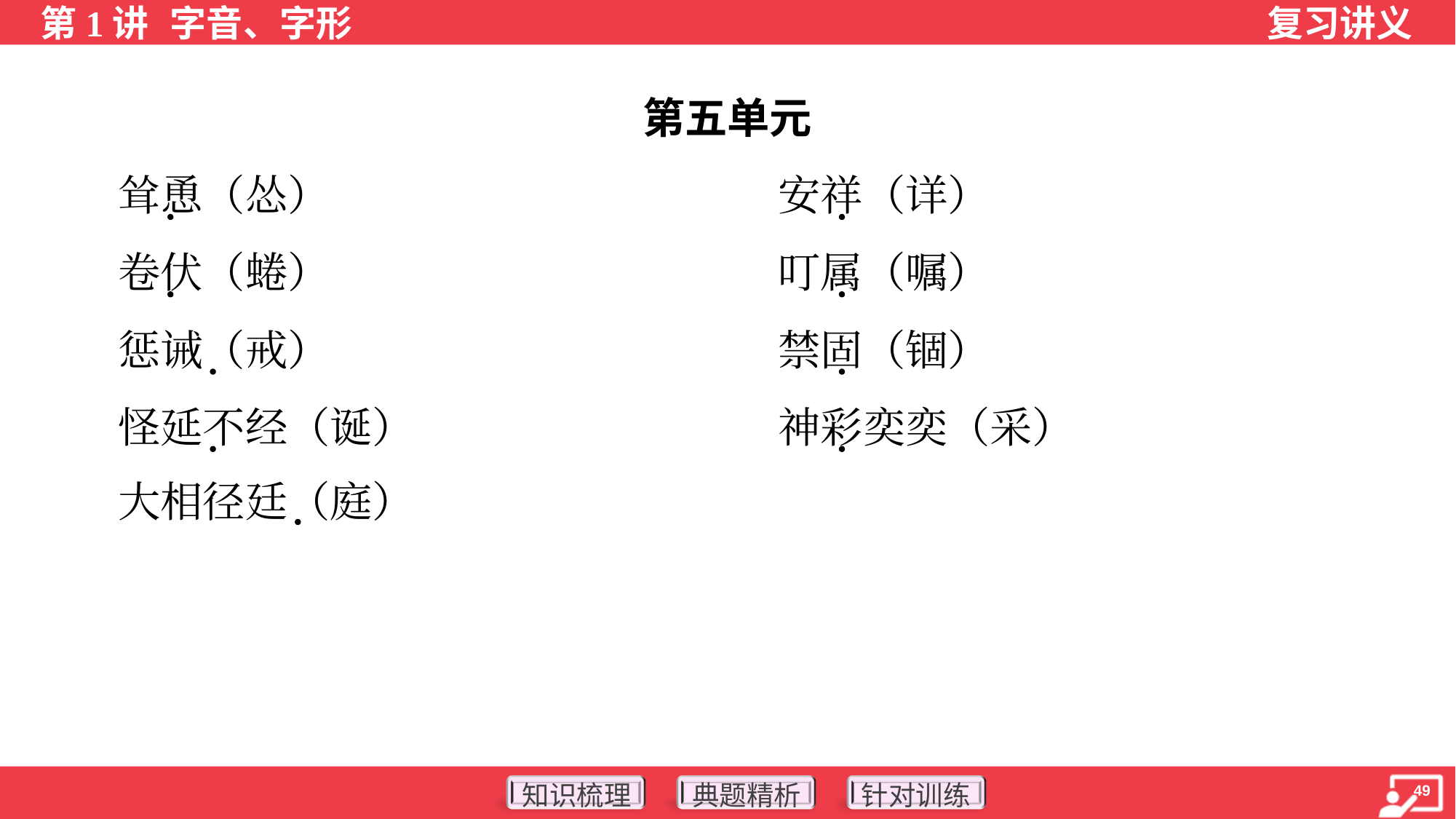

第五单元
    耸恿（怂）	安祥（详）
    卷伏（蜷）	叮属（嘱）
    惩诫（戒）	禁固（锢）
    怪延不经（诞）	神彩奕奕（采）
    大相径廷（庭）